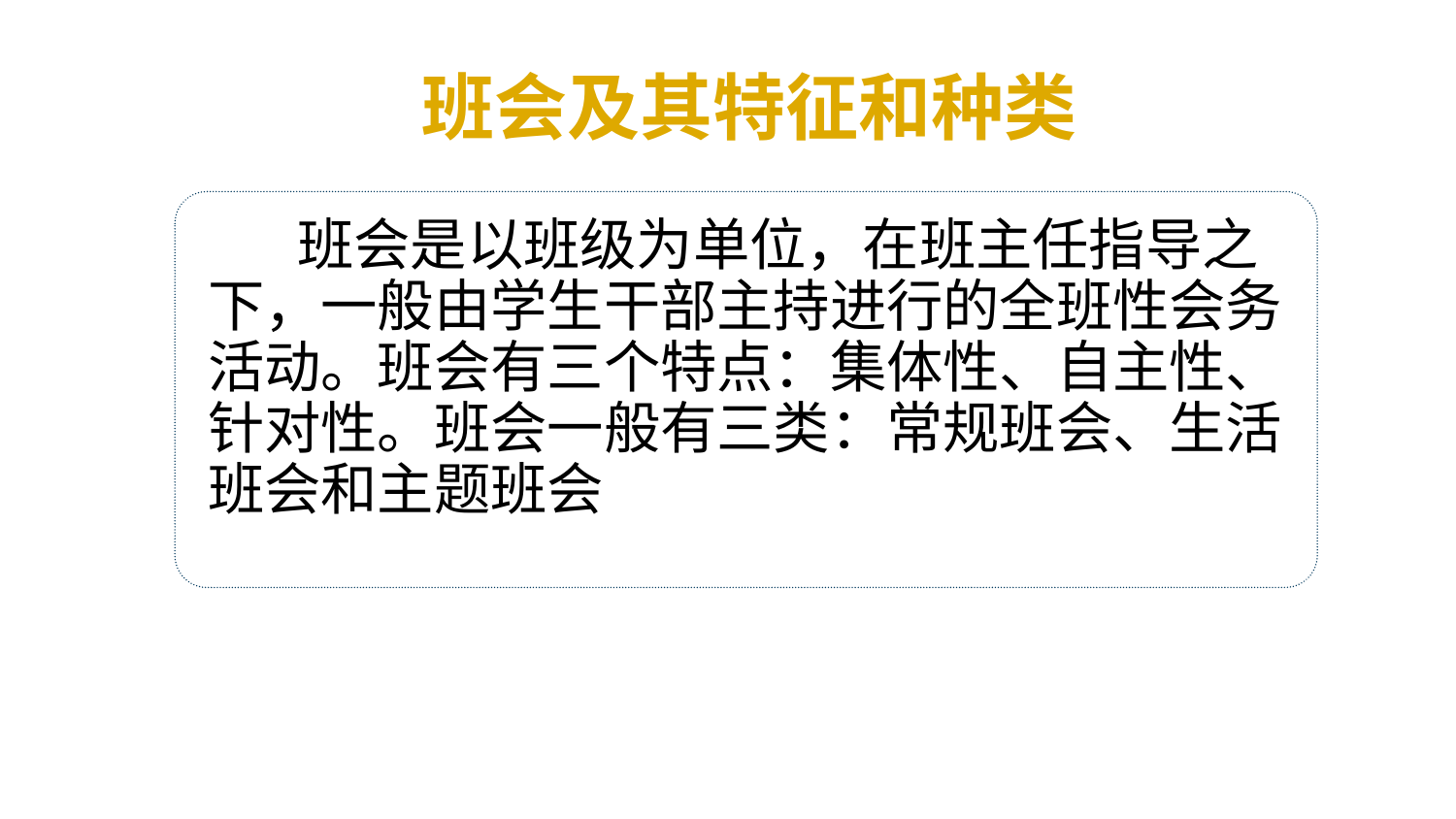

班会及其特征和种类

      班会是以班级为单位，在班主任指导之下，一般由学生干部主持进行的全班性会务活动。班会有三个特点：集体性、自主性、针对性。班会一般有三类：常规班会、生活班会和主题班会